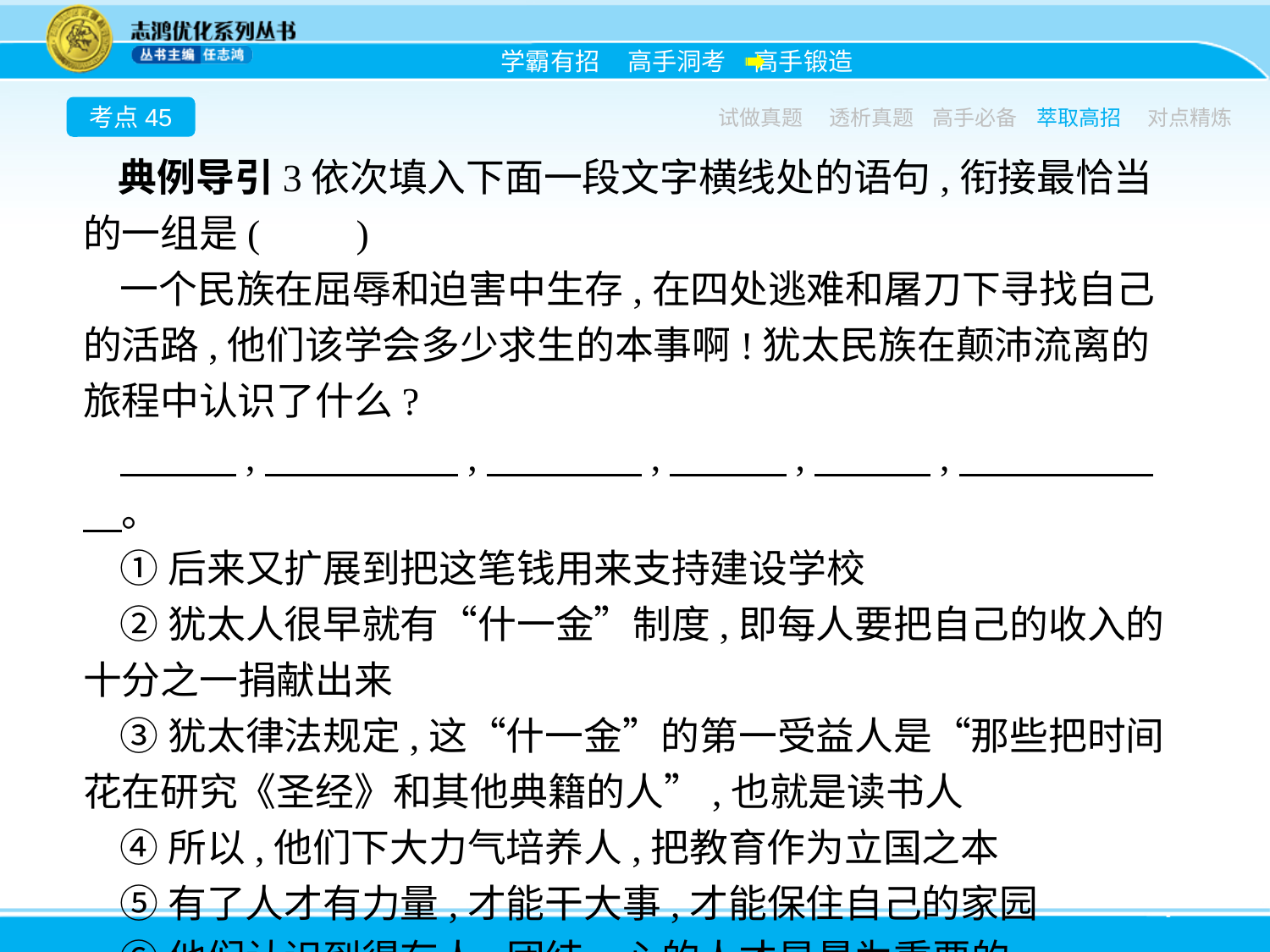

考点45
试做真题
透析真题
高手必备
萃取高招
对点精炼
典例导引3依次填入下面一段文字横线处的语句,衔接最恰当的一组是(　　)
一个民族在屈辱和迫害中生存,在四处逃难和屠刀下寻找自己的活路,他们该学会多少求生的本事啊!犹太民族在颠沛流离的旅程中认识了什么?
　　　,　　　　　,　　　　,　　　,　　　,　　　　　　。
①后来又扩展到把这笔钱用来支持建设学校
②犹太人很早就有“什一金”制度,即每人要把自己的收入的十分之一捐献出来
③犹太律法规定,这“什一金”的第一受益人是“那些把时间花在研究《圣经》和其他典籍的人”,也就是读书人
④所以,他们下大力气培养人,把教育作为立国之本
⑤有了人才有力量,才能干大事,才能保住自己的家园
⑥他们认识到得有人,团结一心的人才是最为重要的